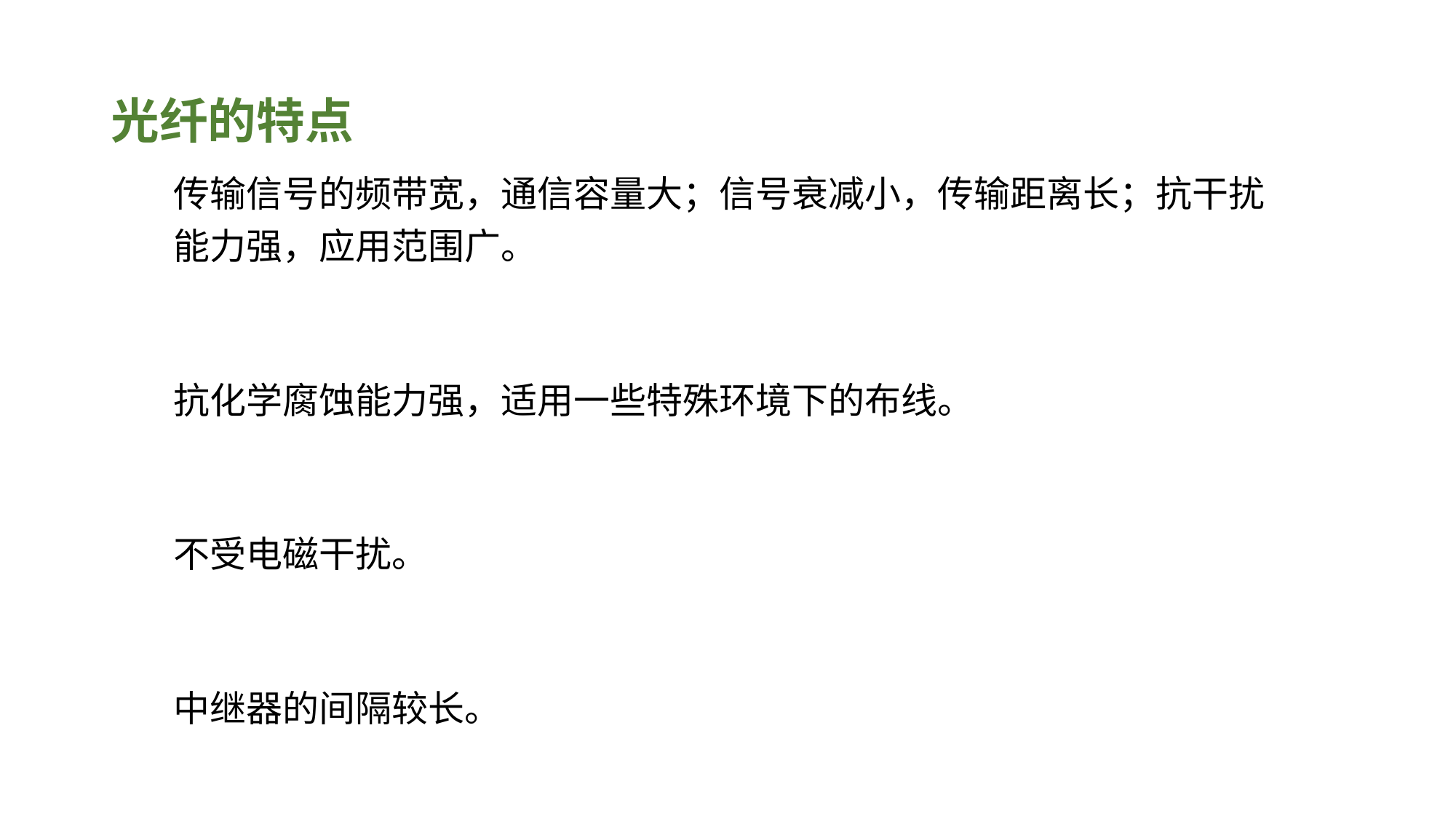

# 光纤的特点
传输信号的频带宽，通信容量大；信号衰减小，传输距离长；抗干扰能力强，应用范围广。
抗化学腐蚀能力强，适用一些特殊环境下的布线。
不受电磁干扰。
中继器的间隔较长。